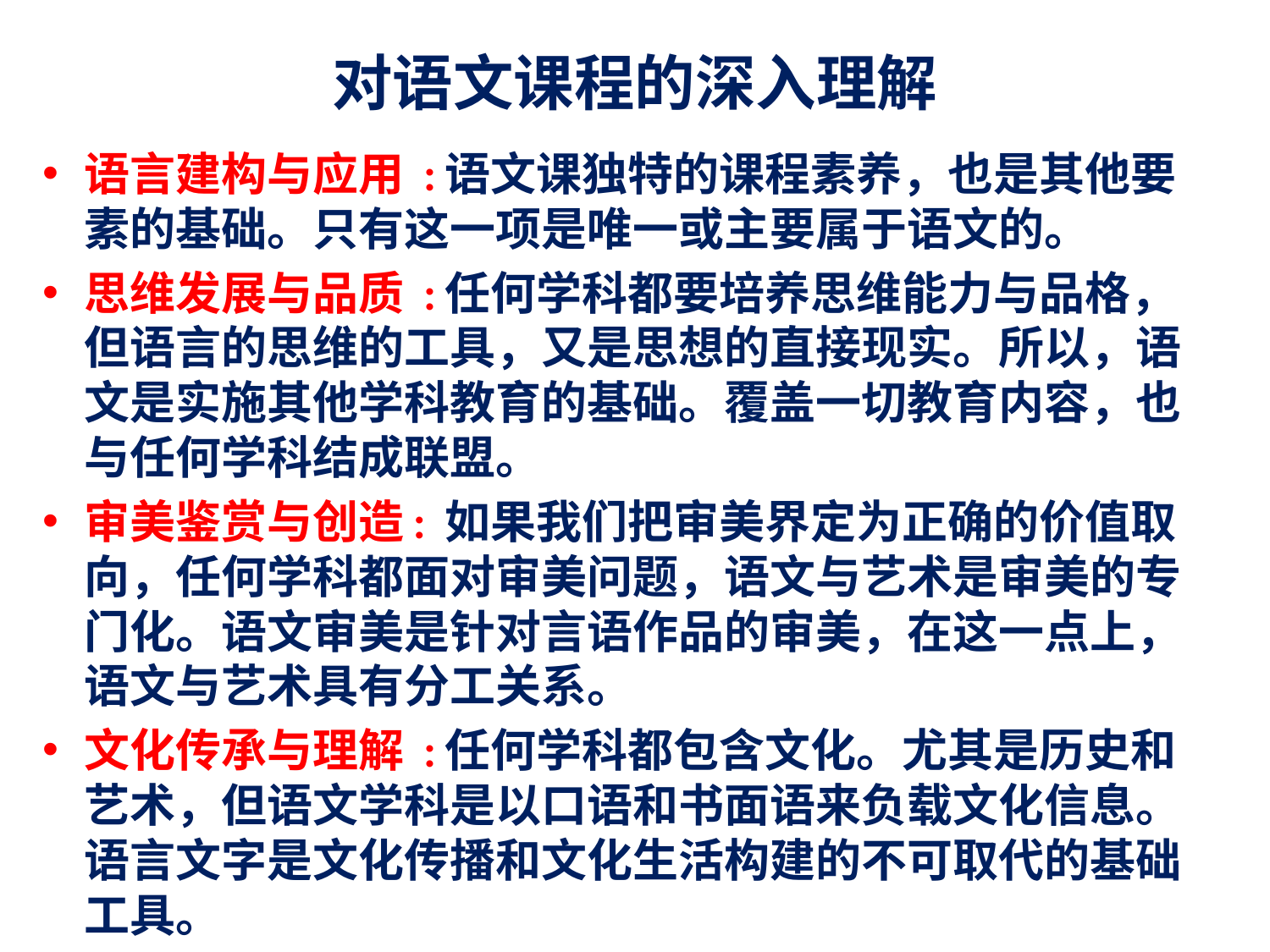

# 对语文课程的深入理解
语言建构与应用 :语文课独特的课程素养，也是其他要素的基础。只有这一项是唯一或主要属于语文的。
思维发展与品质 :任何学科都要培养思维能力与品格，但语言的思维的工具，又是思想的直接现实。所以，语文是实施其他学科教育的基础。覆盖一切教育内容，也与任何学科结成联盟。
审美鉴赏与创造: 如果我们把审美界定为正确的价值取向，任何学科都面对审美问题，语文与艺术是审美的专门化。语文审美是针对言语作品的审美，在这一点上，语文与艺术具有分工关系。
文化传承与理解 :任何学科都包含文化。尤其是历史和艺术，但语文学科是以口语和书面语来负载文化信息。语言文字是文化传播和文化生活构建的不可取代的基础工具。